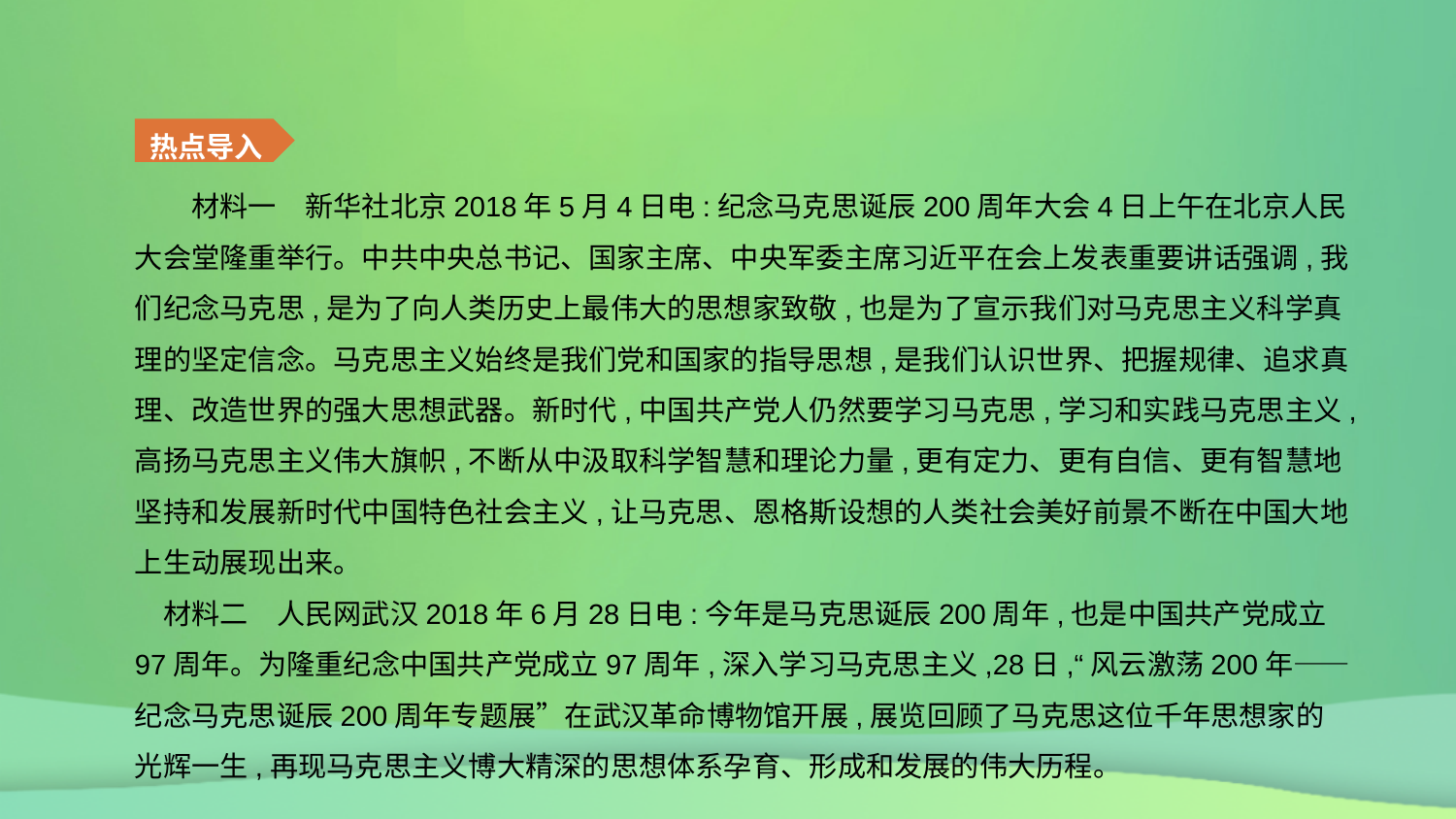

热点导入

　　材料一　新华社北京2018年5月4日电:纪念马克思诞辰200周年大会4日上午在北京人民大会堂隆重举行。中共中央总书记、国家主席、中央军委主席习近平在会上发表重要讲话强调,我们纪念马克思,是为了向人类历史上最伟大的思想家致敬,也是为了宣示我们对马克思主义科学真理的坚定信念。马克思主义始终是我们党和国家的指导思想,是我们认识世界、把握规律、追求真理、改造世界的强大思想武器。新时代,中国共产党人仍然要学习马克思,学习和实践马克思主义,高扬马克思主义伟大旗帜,不断从中汲取科学智慧和理论力量,更有定力、更有自信、更有智慧地坚持和发展新时代中国特色社会主义,让马克思、恩格斯设想的人类社会美好前景不断在中国大地上生动展现出来。
　材料二　人民网武汉2018年6月28日电:今年是马克思诞辰200周年,也是中国共产党成立97周年。为隆重纪念中国共产党成立97周年,深入学习马克思主义,28日,“风云激荡200年——纪念马克思诞辰200周年专题展”在武汉革命博物馆开展,展览回顾了马克思这位千年思想家的光辉一生,再现马克思主义博大精深的思想体系孕育、形成和发展的伟大历程。